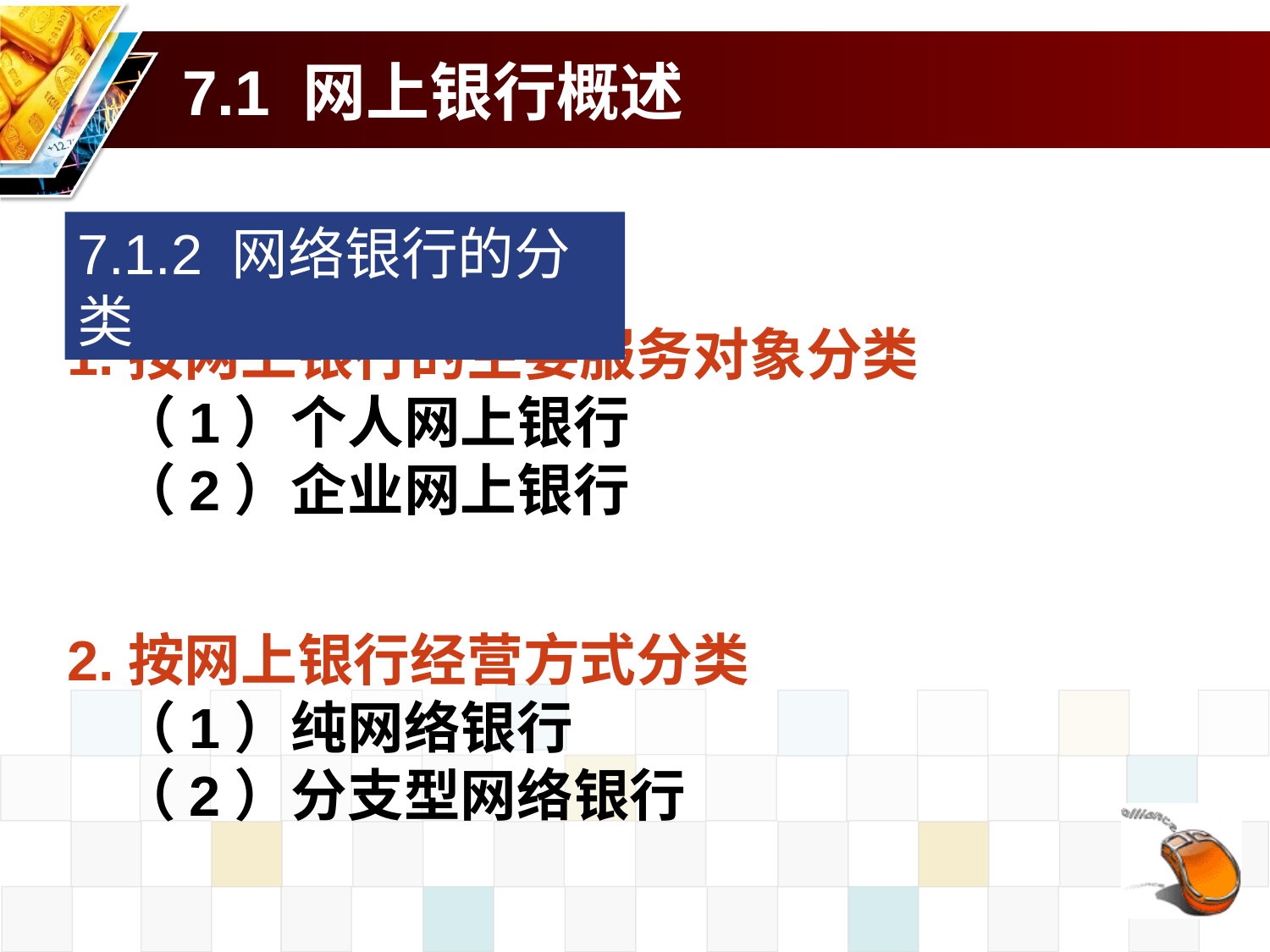

# 7.1 网上银行概述
7.1.2 网络银行的分类
1.按网上银行的主要服务对象分类
   （1）个人网上银行
   （2）企业网上银行
2.按网上银行经营方式分类
   （1）纯网络银行
   （2）分支型网络银行